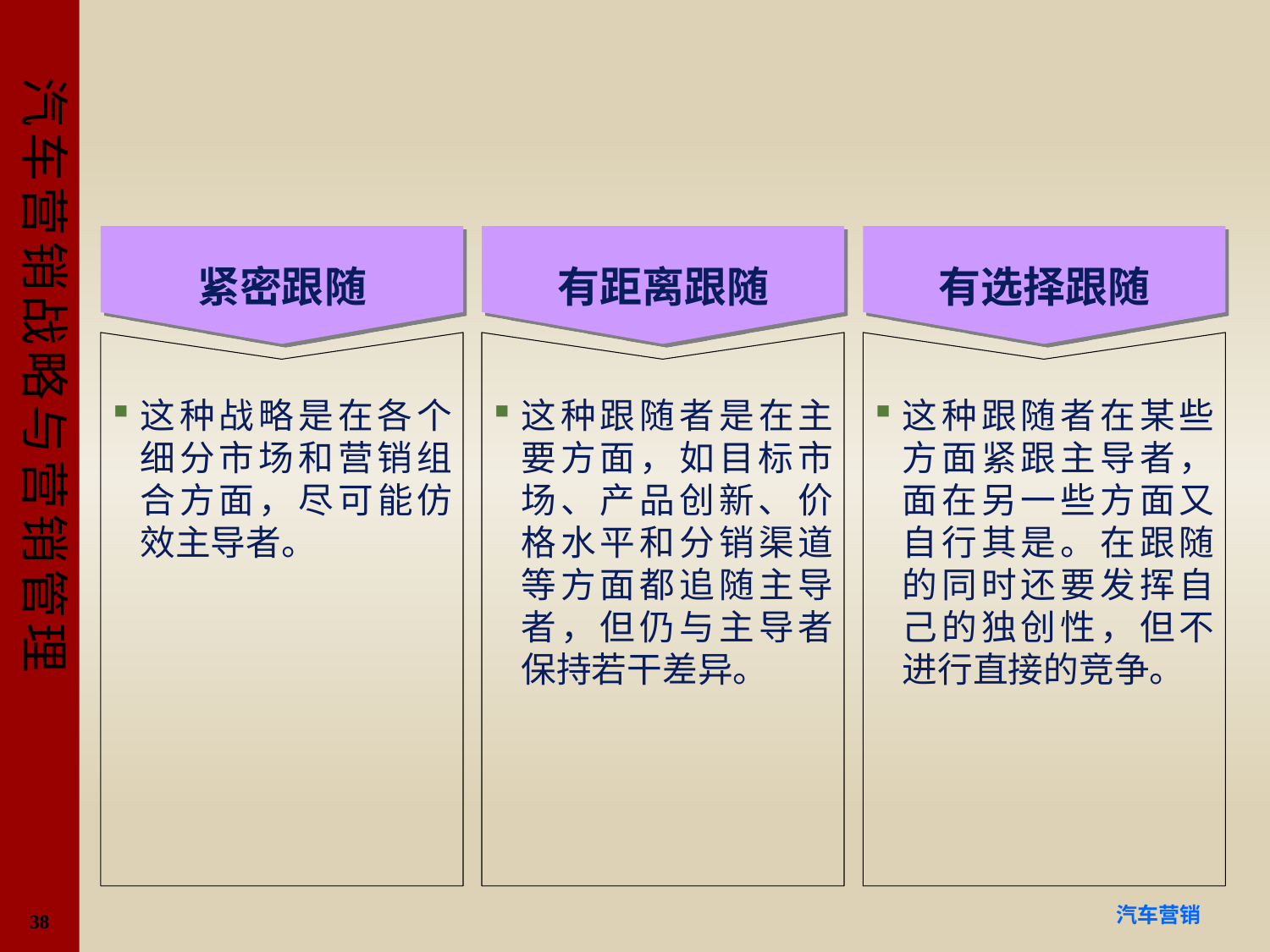

#

紧密跟随
有距离跟随
有选择跟随

这种战略是在各个细分市场和营销组合方面，尽可能仿效主导者。
这种跟随者是在主要方面，如目标市场、产品创新、价格水平和分销渠道等方面都追随主导者，但仍与主导者保持若干差异。
这种跟随者在某些方面紧跟主导者，面在另一些方面又自行其是。在跟随的同时还要发挥自己的独创性，但不进行直接的竞争。
38